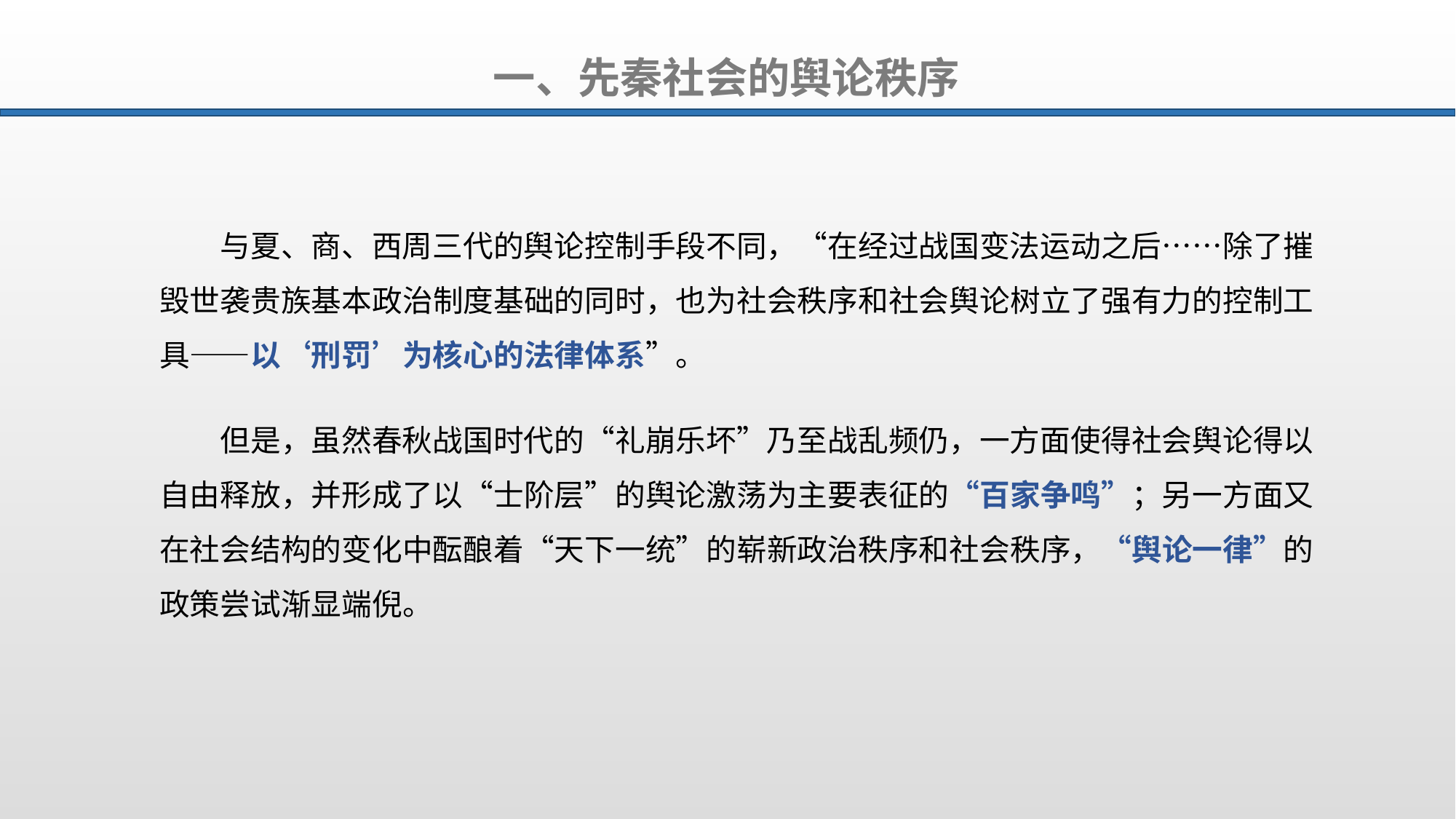

一、先秦社会的舆论秩序

与夏、商、西周三代的舆论控制手段不同，“在经过战国变法运动之后……除了摧毁世袭贵族基本政治制度基础的同时，也为社会秩序和社会舆论树立了强有力的控制工具——以‘刑罚’为核心的法律体系”。
但是，虽然春秋战国时代的“礼崩乐坏”乃至战乱频仍，一方面使得社会舆论得以自由释放，并形成了以“士阶层”的舆论激荡为主要表征的“百家争鸣”；另一方面又在社会结构的变化中酝酿着“天下一统”的崭新政治秩序和社会秩序，“舆论一律”的政策尝试渐显端倪。